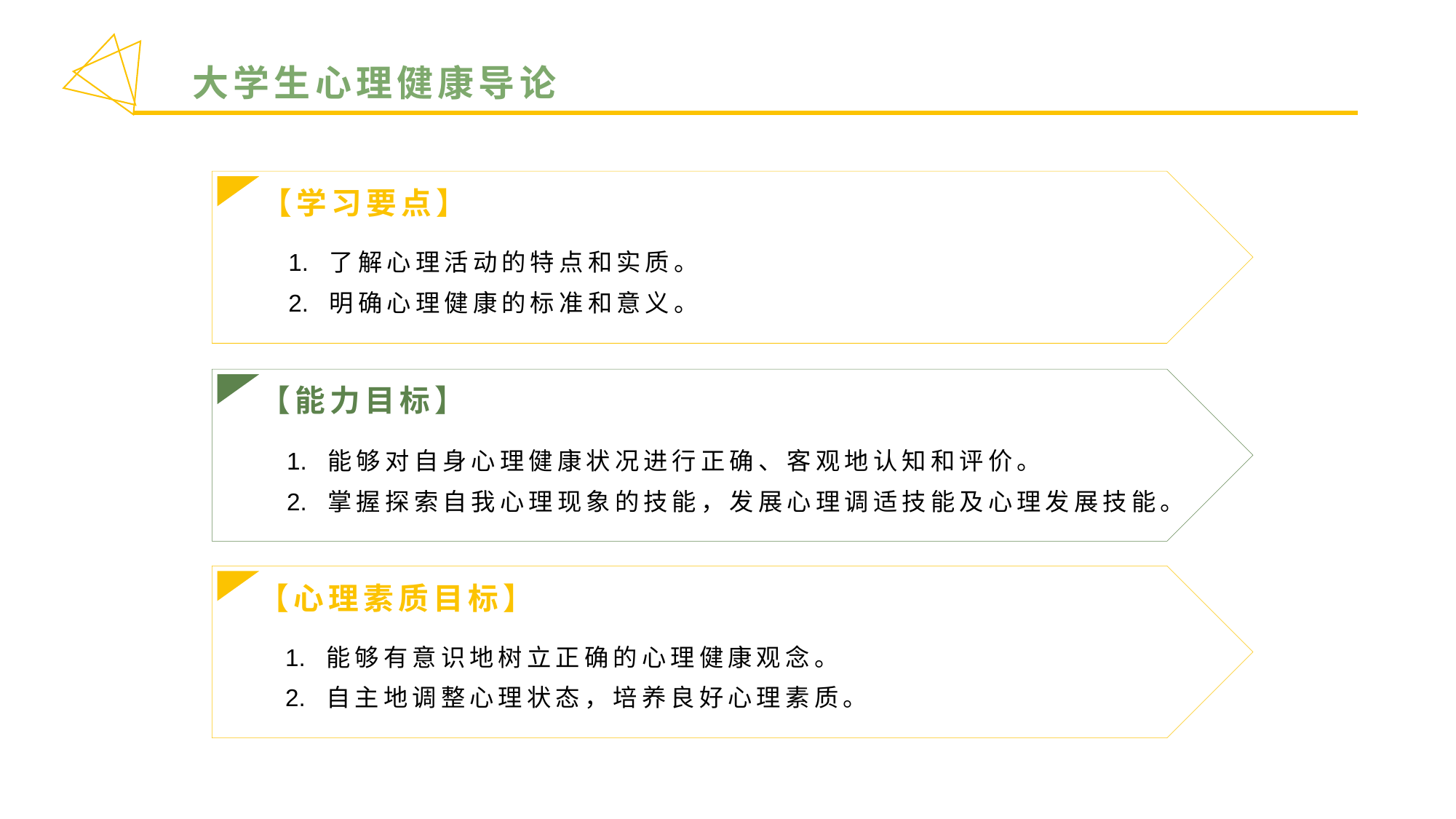

大学生心理健康导论

【学习要点】
了解心理活动的特点和实质。
明确心理健康的标准和意义。

【能力目标】
能够对自身心理健康状况进行正确、客观地认知和评价。
掌握探索自我心理现象的技能，发展心理调适技能及心理发展技能。

【心理素质目标】
能够有意识地树立正确的心理健康观念。
自主地调整心理状态，培养良好心理素质。